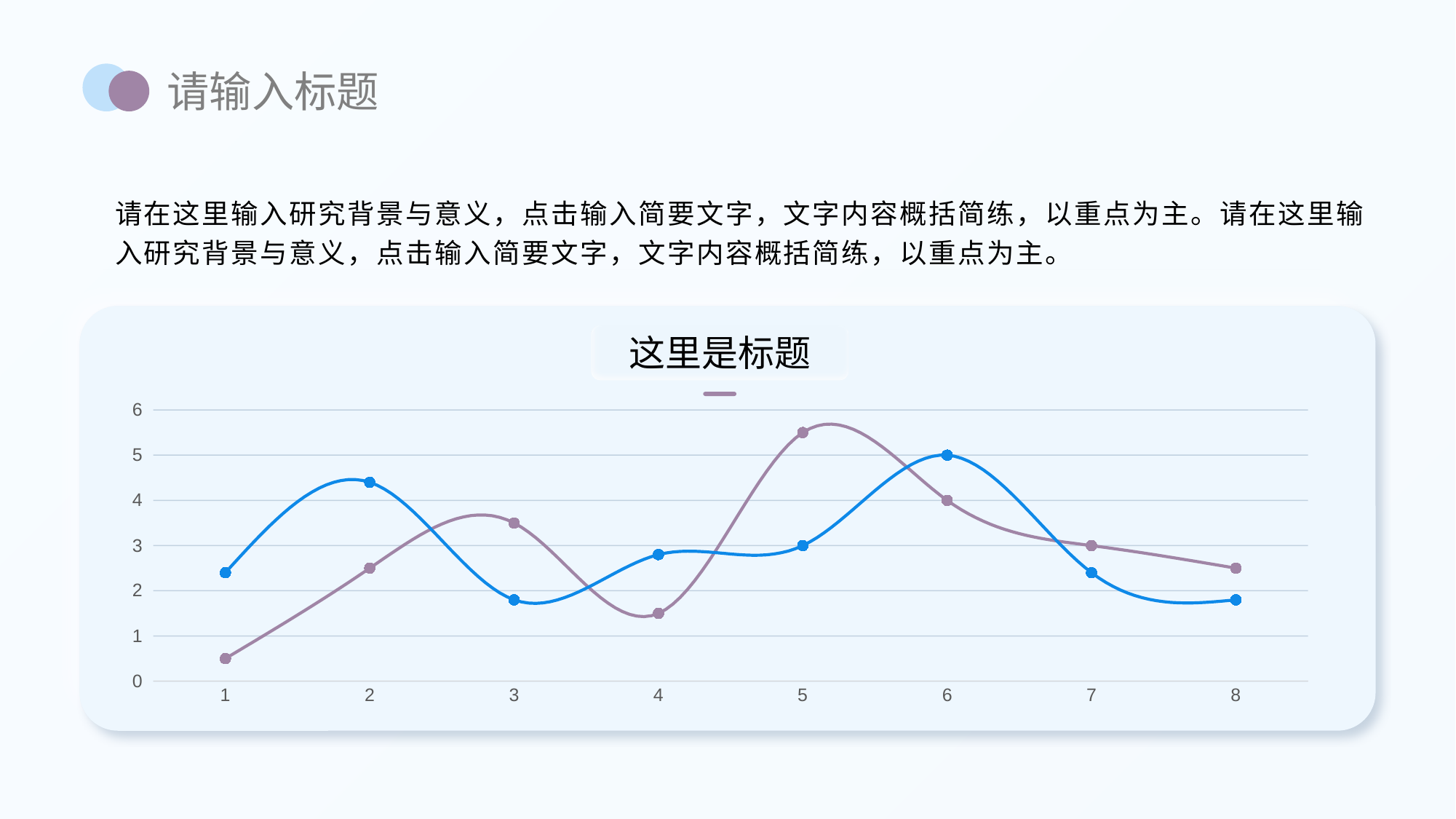

请输入标题
请在这里输入研究背景与意义，点击输入简要文字，文字内容概括简练，以重点为主。请在这里输入研究背景与意义，点击输入简要文字，文字内容概括简练，以重点为主。

这里是标题

### Chart

| Category |  |  |
|---|---|---|